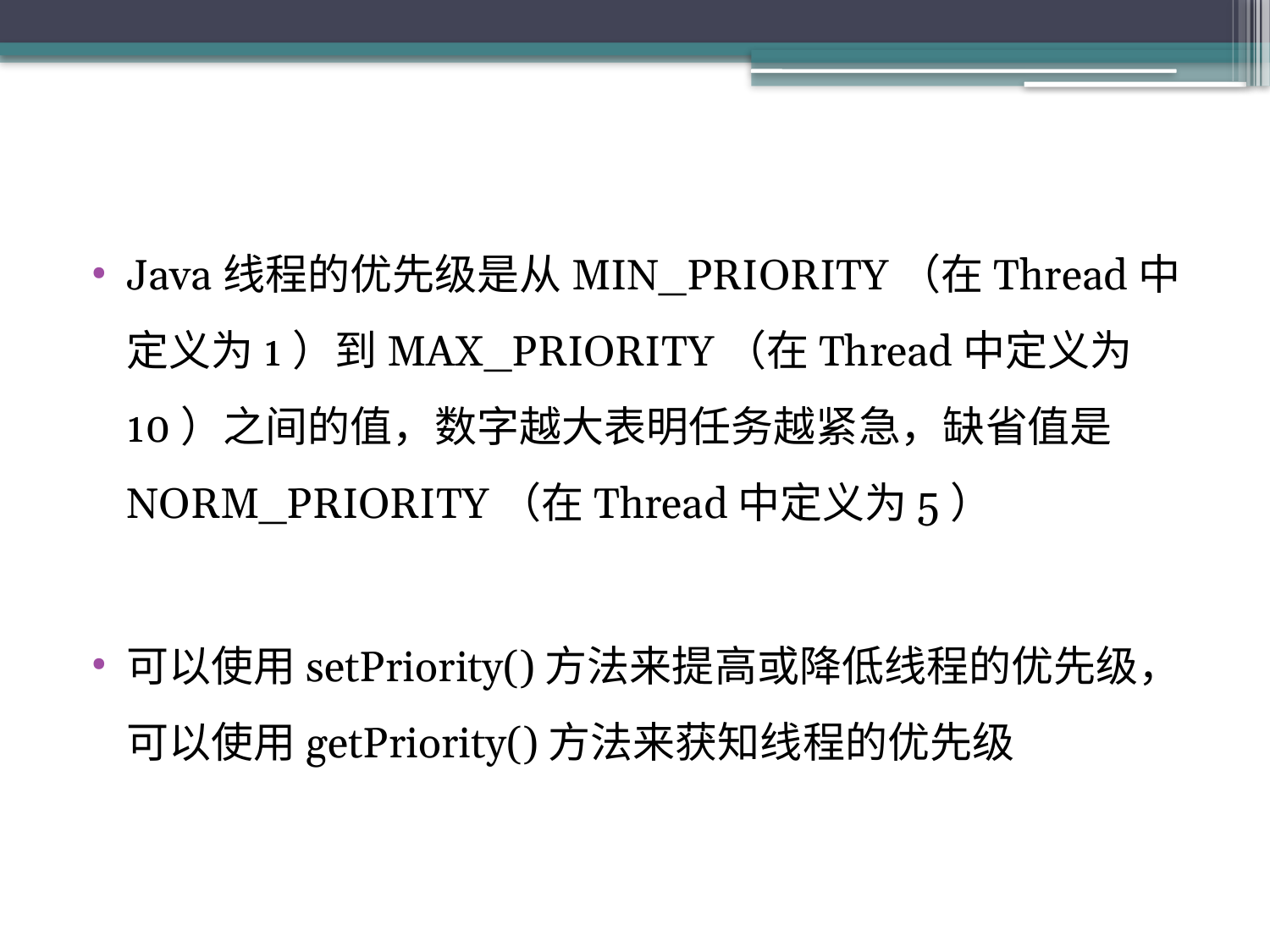

#
Java线程的优先级是从MIN_PRIORITY（在Thread中定义为1）到MAX_PRIORITY（在Thread中定义为10）之间的值，数字越大表明任务越紧急，缺省值是NORM_PRIORITY（在Thread中定义为5）

可以使用setPriority()方法来提高或降低线程的优先级，可以使用getPriority()方法来获知线程的优先级